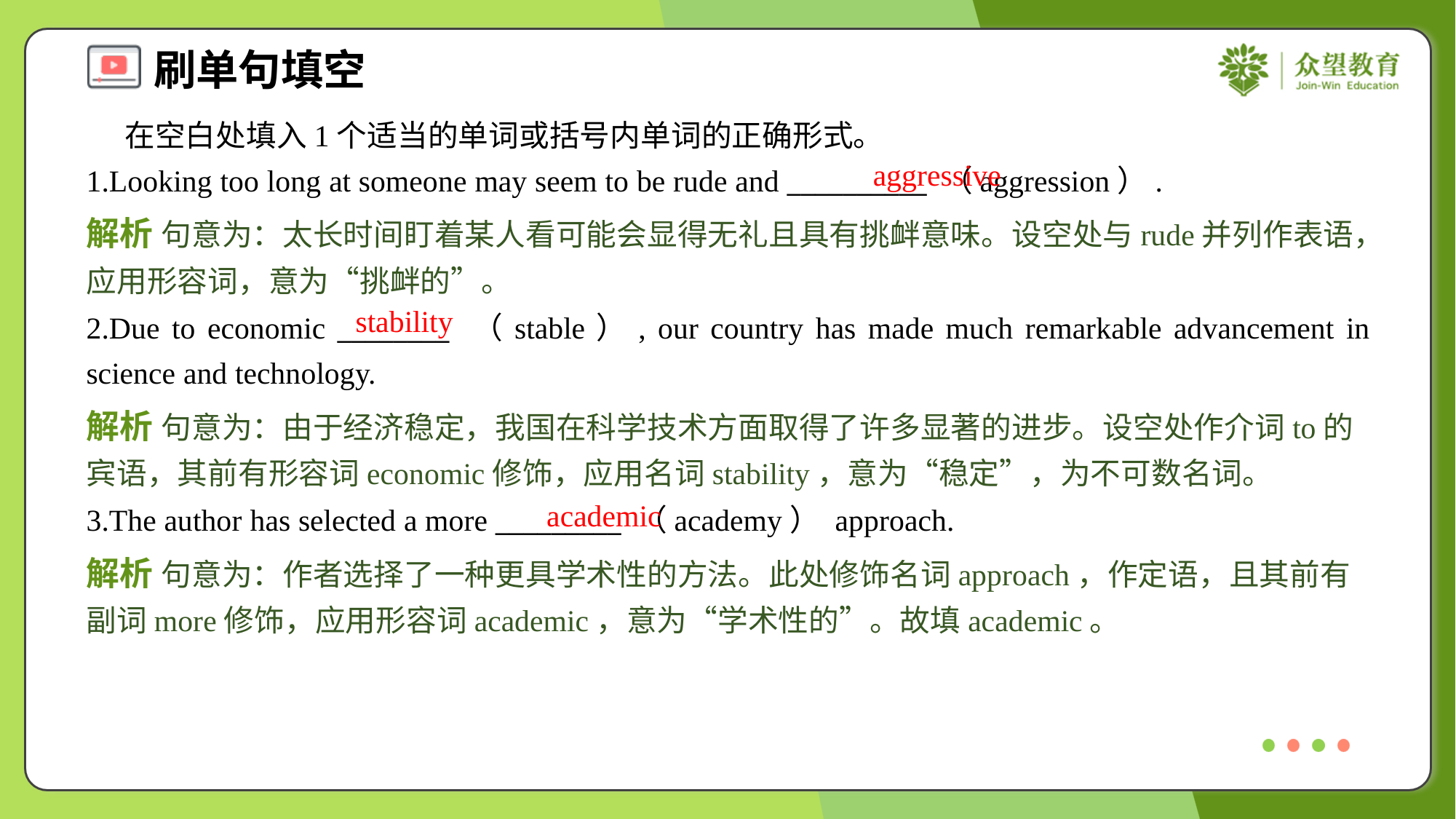

在空白处填入1个适当的单词或括号内单词的正确形式。
1.Looking too long at someone may seem to be rude and __________ （aggression）.
aggressive
解析 句意为：太长时间盯着某人看可能会显得无礼且具有挑衅意味。设空处与rude并列作表语，应用形容词，意为“挑衅的”。
stability
2.Due to economic ________ （stable）, our country has made much remarkable advancement in science and technology.
解析 句意为：由于经济稳定，我国在科学技术方面取得了许多显著的进步。设空处作介词to的宾语，其前有形容词economic修饰，应用名词stability，意为“稳定”，为不可数名词。
academic
3.The author has selected a more _________ （academy） approach.
解析 句意为：作者选择了一种更具学术性的方法。此处修饰名词approach，作定语，且其前有副词more修饰，应用形容词academic，意为“学术性的”。故填academic。